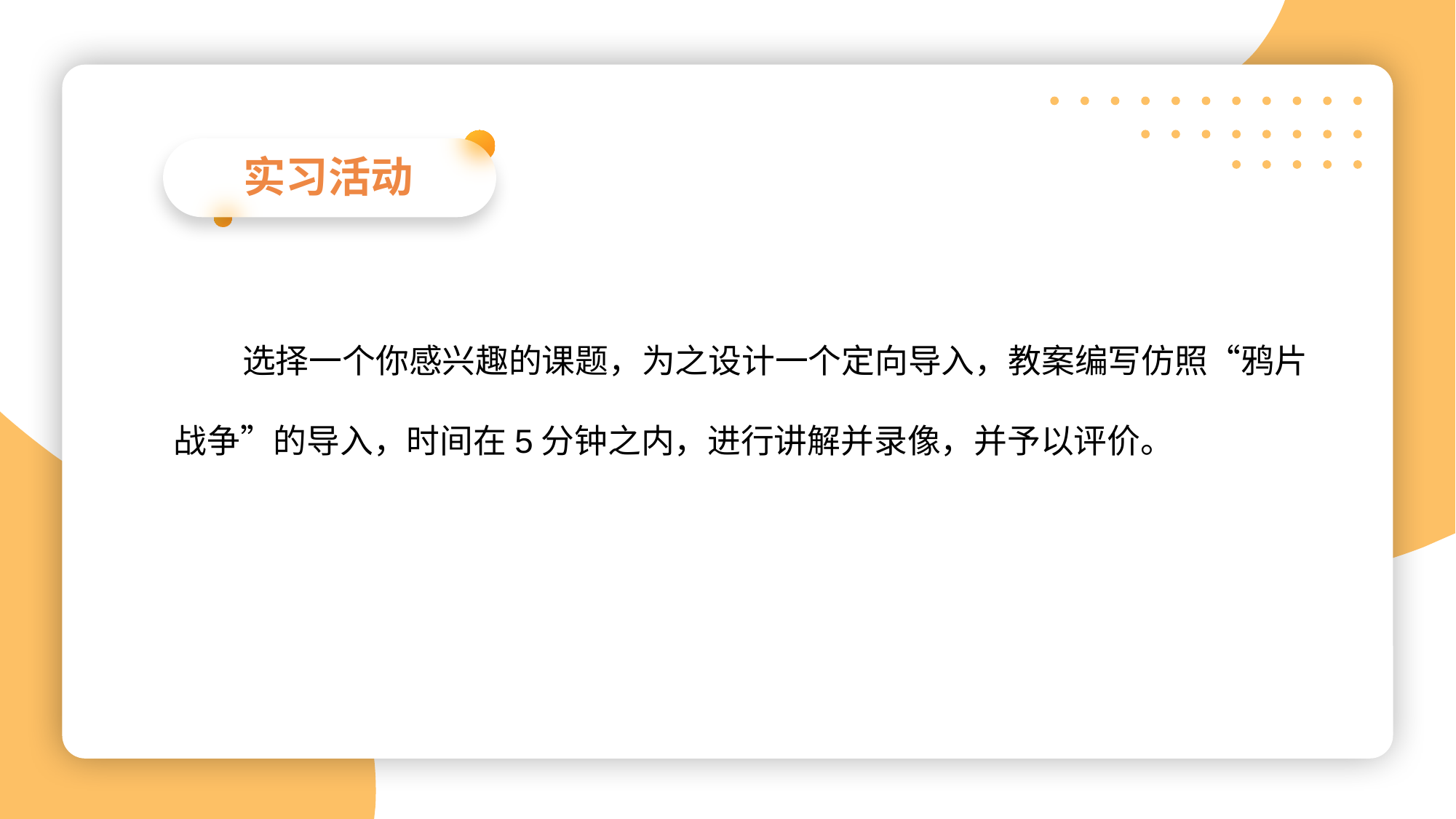

实习活动
选择一个你感兴趣的课题，为之设计一个定向导入，教案编写仿照“鸦片战争”的导入，时间在5分钟之内，进行讲解并录像，并予以评价。